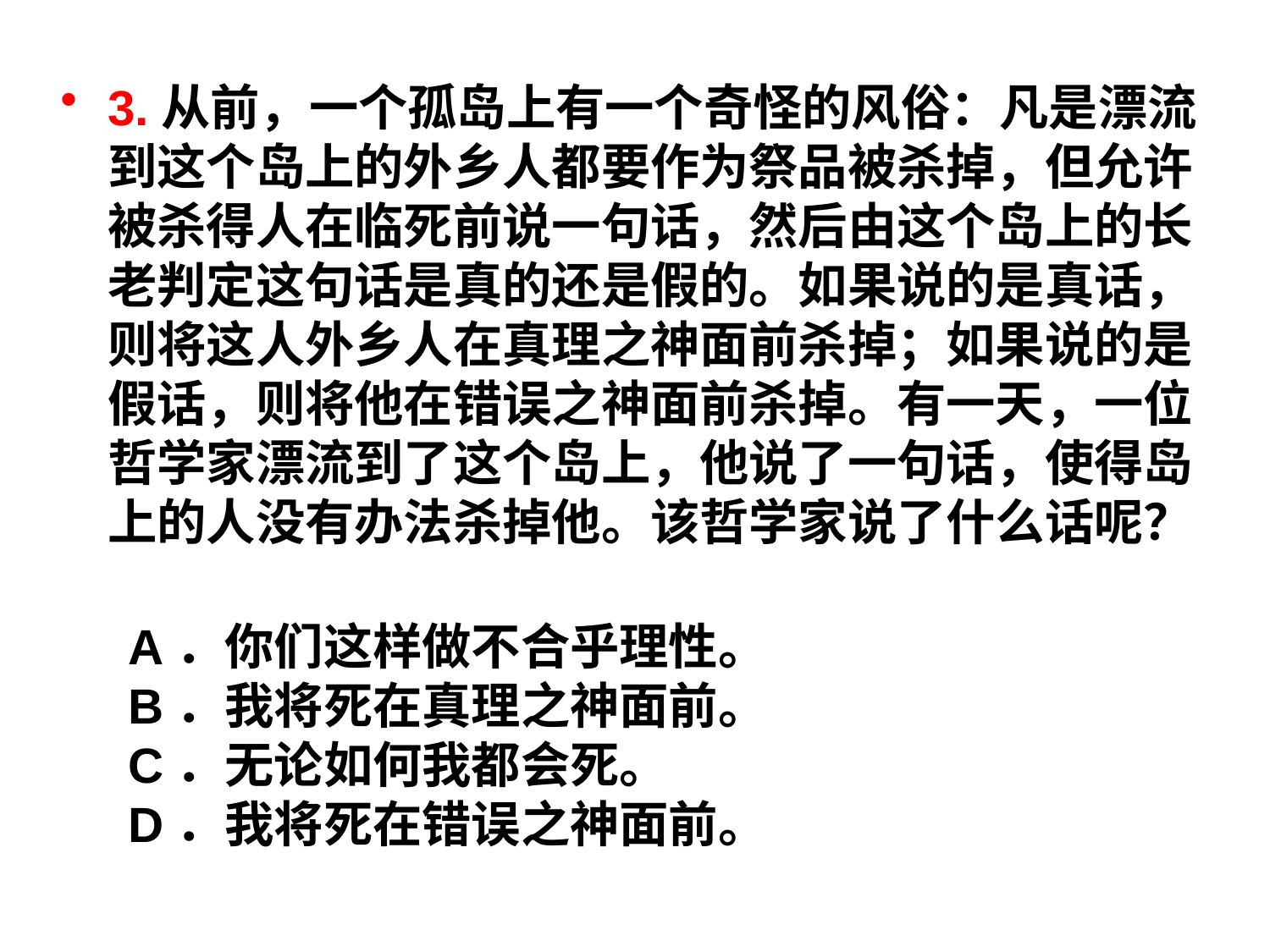

3.从前，一个孤岛上有一个奇怪的风俗：凡是漂流到这个岛上的外乡人都要作为祭品被杀掉，但允许被杀得人在临死前说一句话，然后由这个岛上的长老判定这句话是真的还是假的。如果说的是真话，则将这人外乡人在真理之神面前杀掉；如果说的是假话，则将他在错误之神面前杀掉。有一天，一位哲学家漂流到了这个岛上，他说了一句话，使得岛上的人没有办法杀掉他。该哲学家说了什么话呢？
A．你们这样做不合乎理性。
B．我将死在真理之神面前。
C．无论如何我都会死。
D．我将死在错误之神面前。